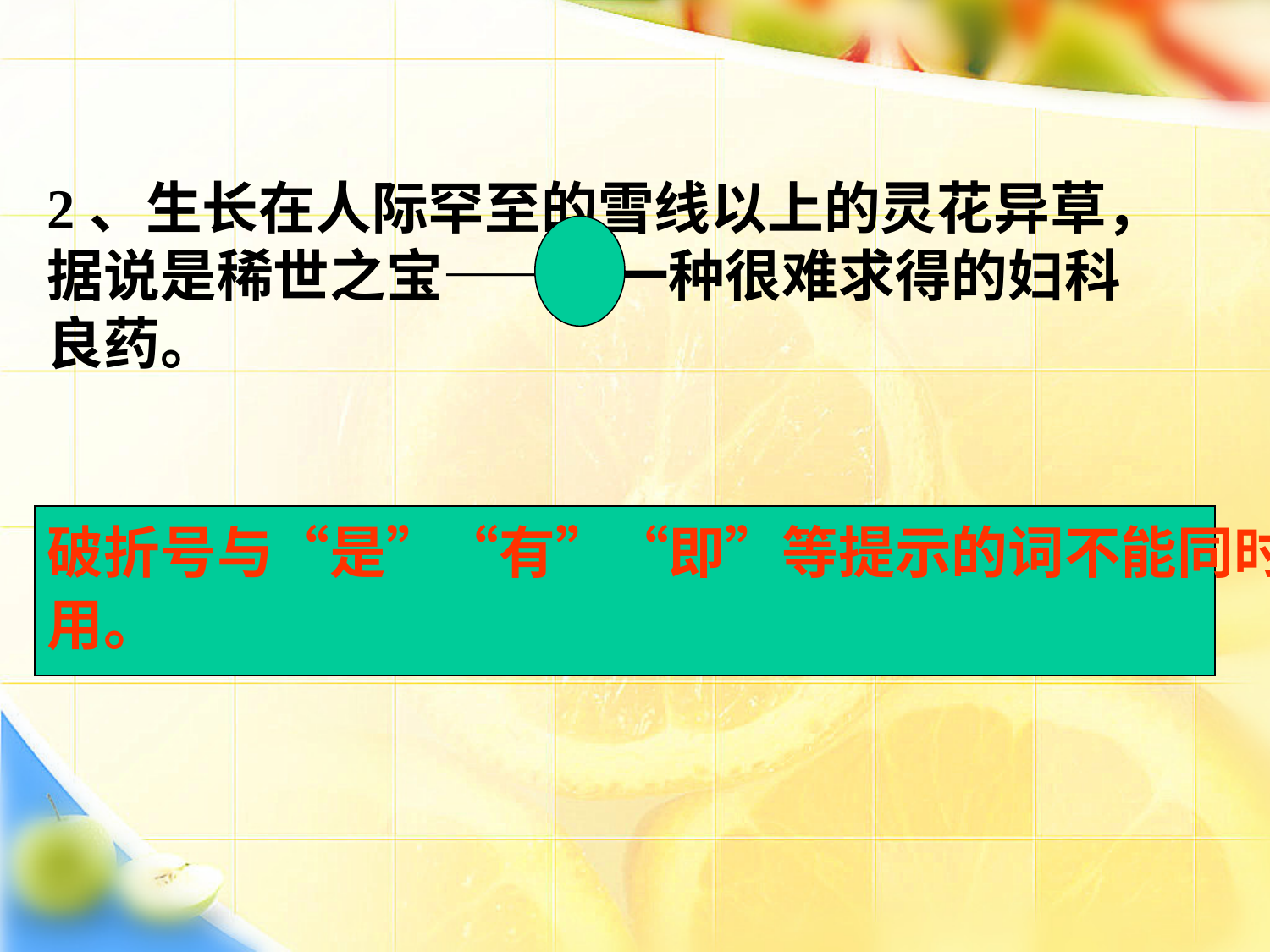

2、生长在人际罕至的雪线以上的灵花异草，据说是稀世之宝——即一种很难求得的妇科良药。

破折号与“是”“有”“即”等提示的词不能同时使
用。